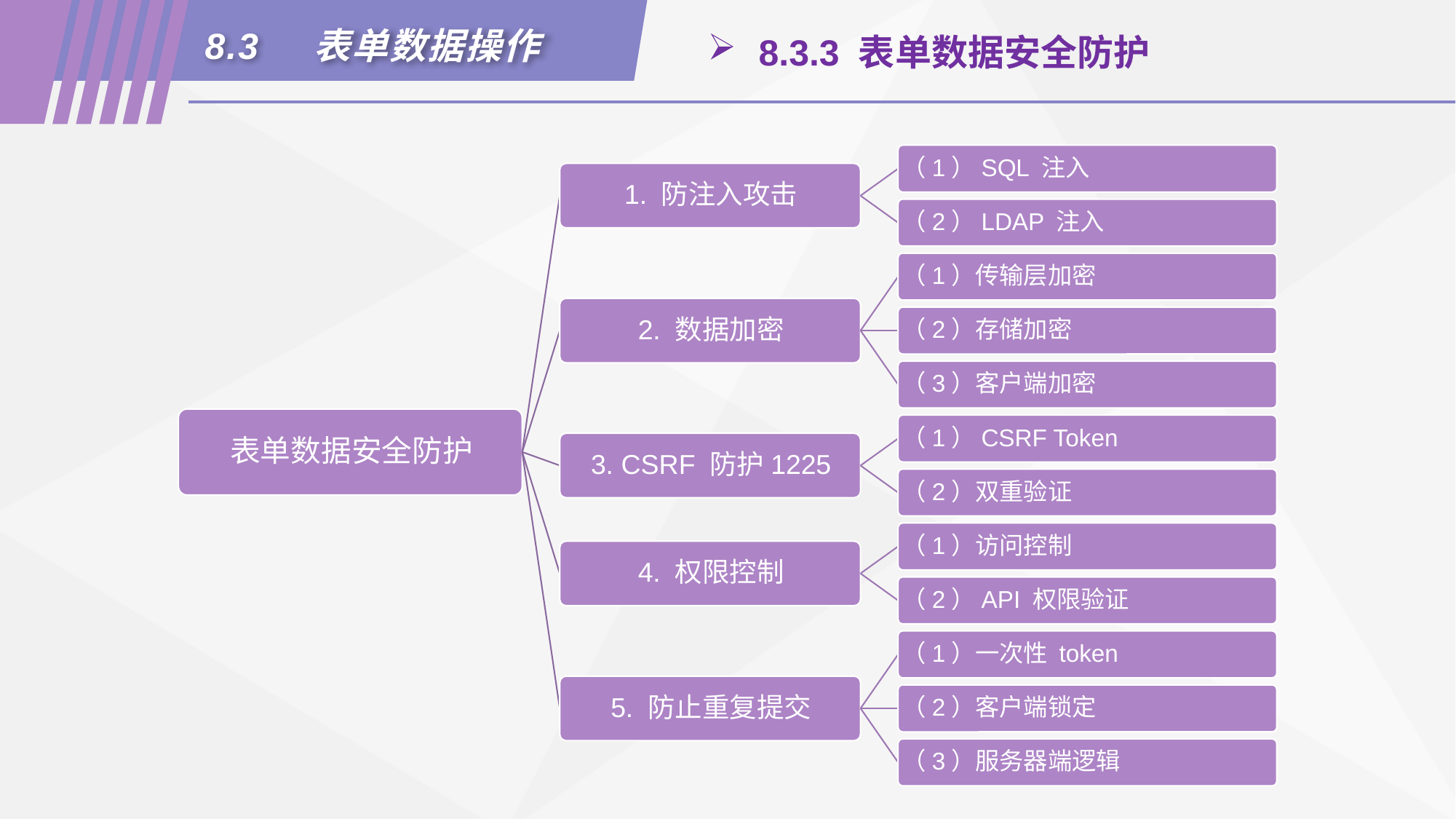

8.3	表单数据操作
 8.3.3 表单数据安全防护
表单数据安全防护

1. 防注入攻击

（1）SQL 注入

（2）LDAP 注入

2. 数据加密

（1）传输层加密

（2）存储加密

（3）客户端加密

3. CSRF 防护1225

（1）CSRF Token

（2）双重验证

4. 权限控制

（1）访问控制

（2）API 权限验证

5. 防止重复提交

（1）一次性 token

（2）客户端锁定

（3）服务器端逻辑